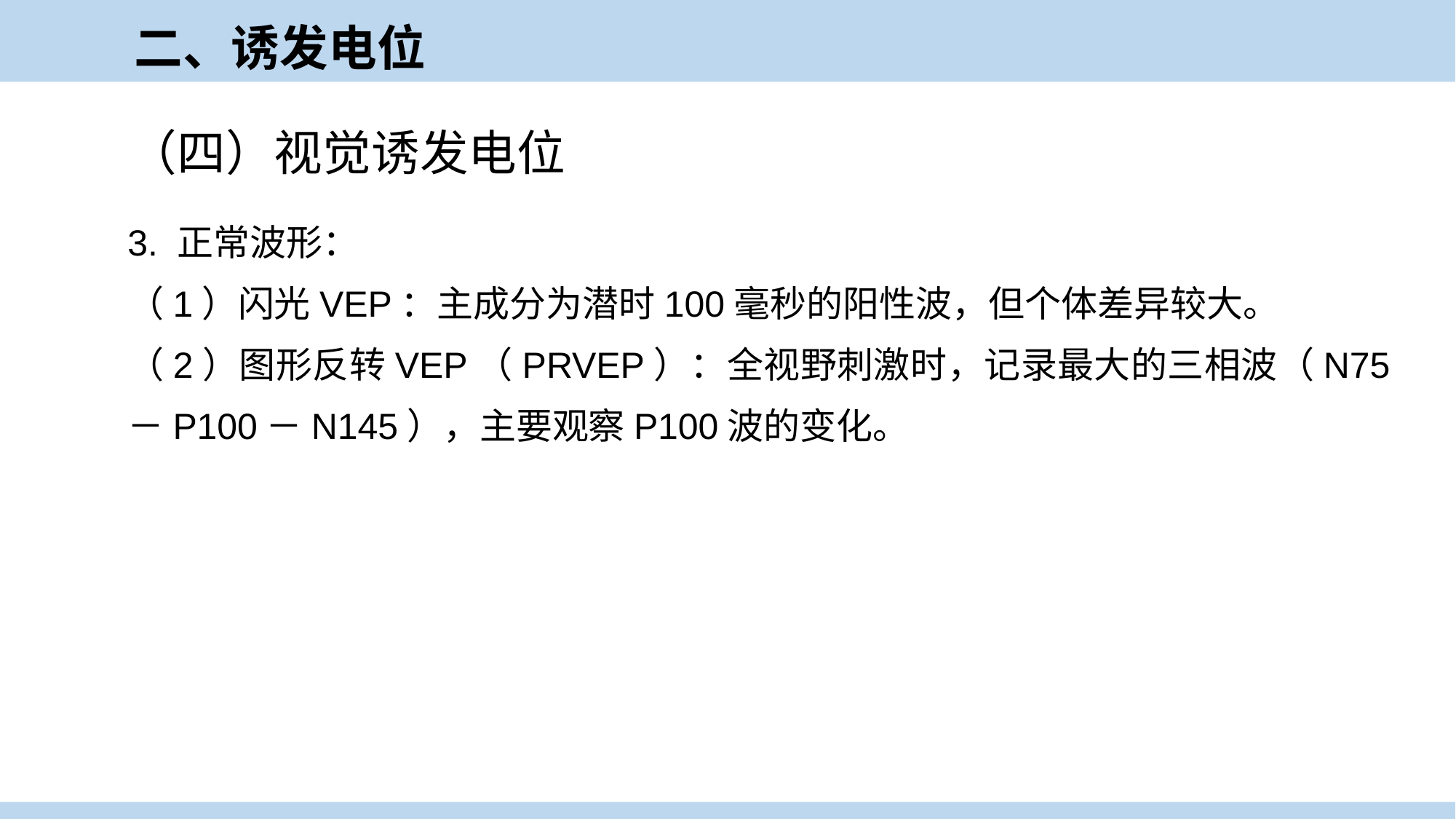

二、诱发电位
（四）视觉诱发电位
3. 正常波形：
（1）闪光VEP：主成分为潜时100毫秒的阳性波，但个体差异较大。
（2）图形反转VEP（PRVEP）：全视野刺激时，记录最大的三相波（N75－P100－N145），主要观察P100波的变化。